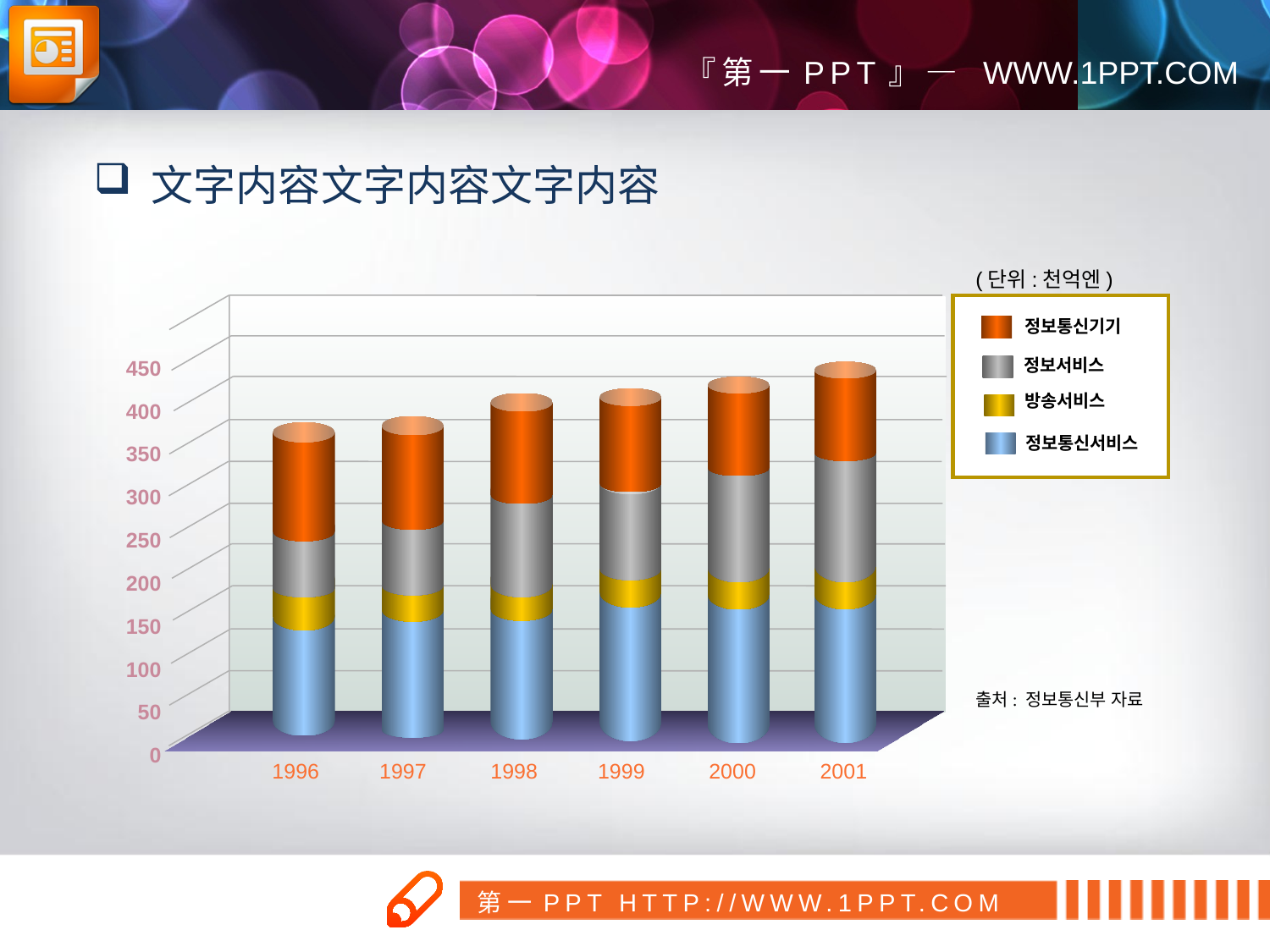

文字内容文字内容文字内容
(단위:천억엔)

정보통신기기

450
400
350
300
250
200
150
100
50
0
정보서비스

방송서비스

정보통신서비스

출처: 정보통신부 자료

1996
1997
1998
1999
2000
2001